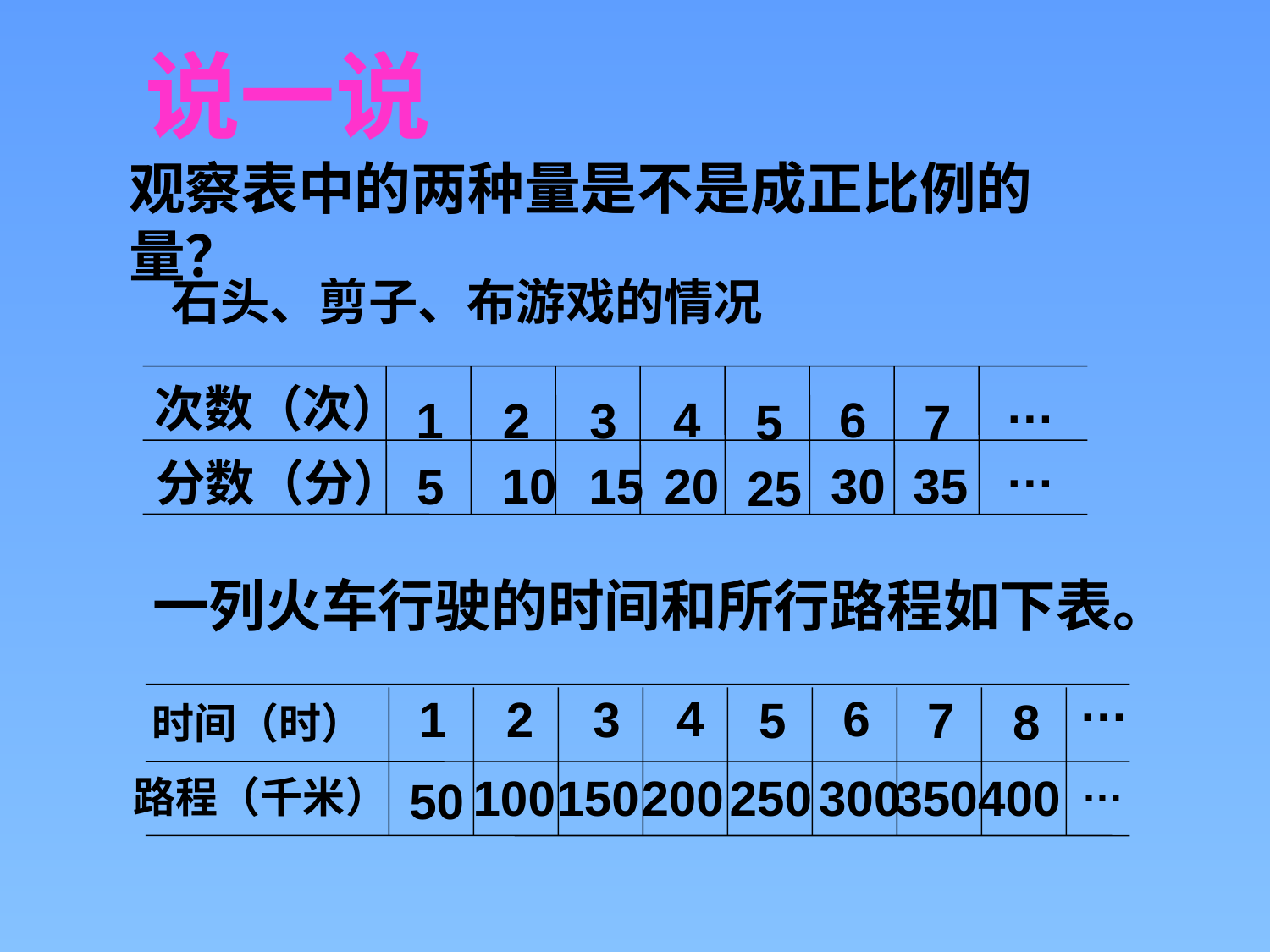

说一说
观察表中的两种量是不是成正比例的量？
石头、剪子、布游戏的情况

…
   次数（次）
4
6
1
2
3
5
7
…

   分数（分）
  10
  15
 20
 30
 35
 5
25

　一列火车行驶的时间和所行路程如下表。
…
4
6
1
2
3
5
7

8

时间（时）
…
100
150
200
250
300
350
400

50
路程（千米）